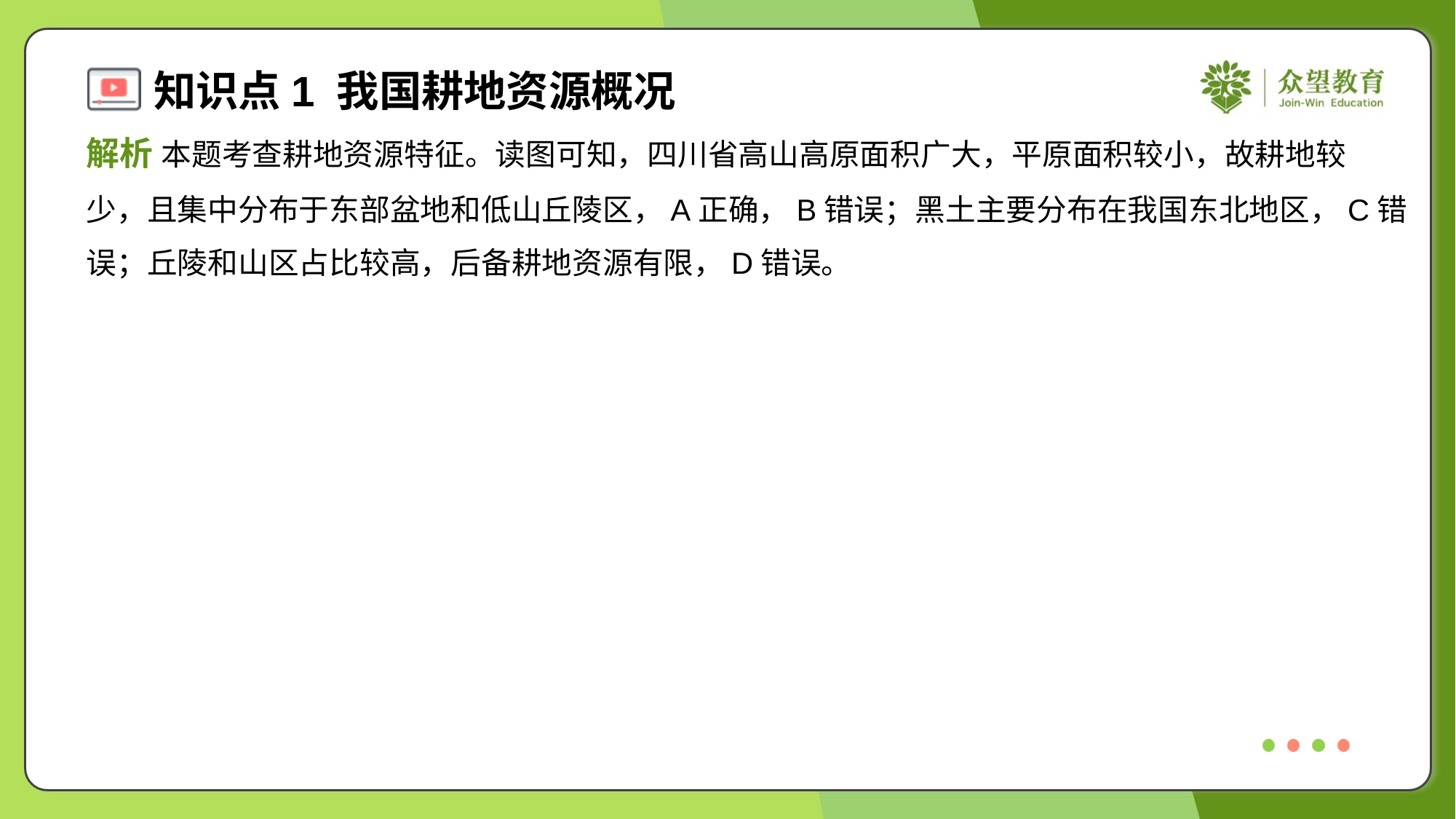

解析 本题考查耕地资源特征。读图可知，四川省高山高原面积广大，平原面积较小，故耕地较
少，且集中分布于东部盆地和低山丘陵区，A正确，B错误；黑土主要分布在我国东北地区，C错
误；丘陵和山区占比较高，后备耕地资源有限，D错误。